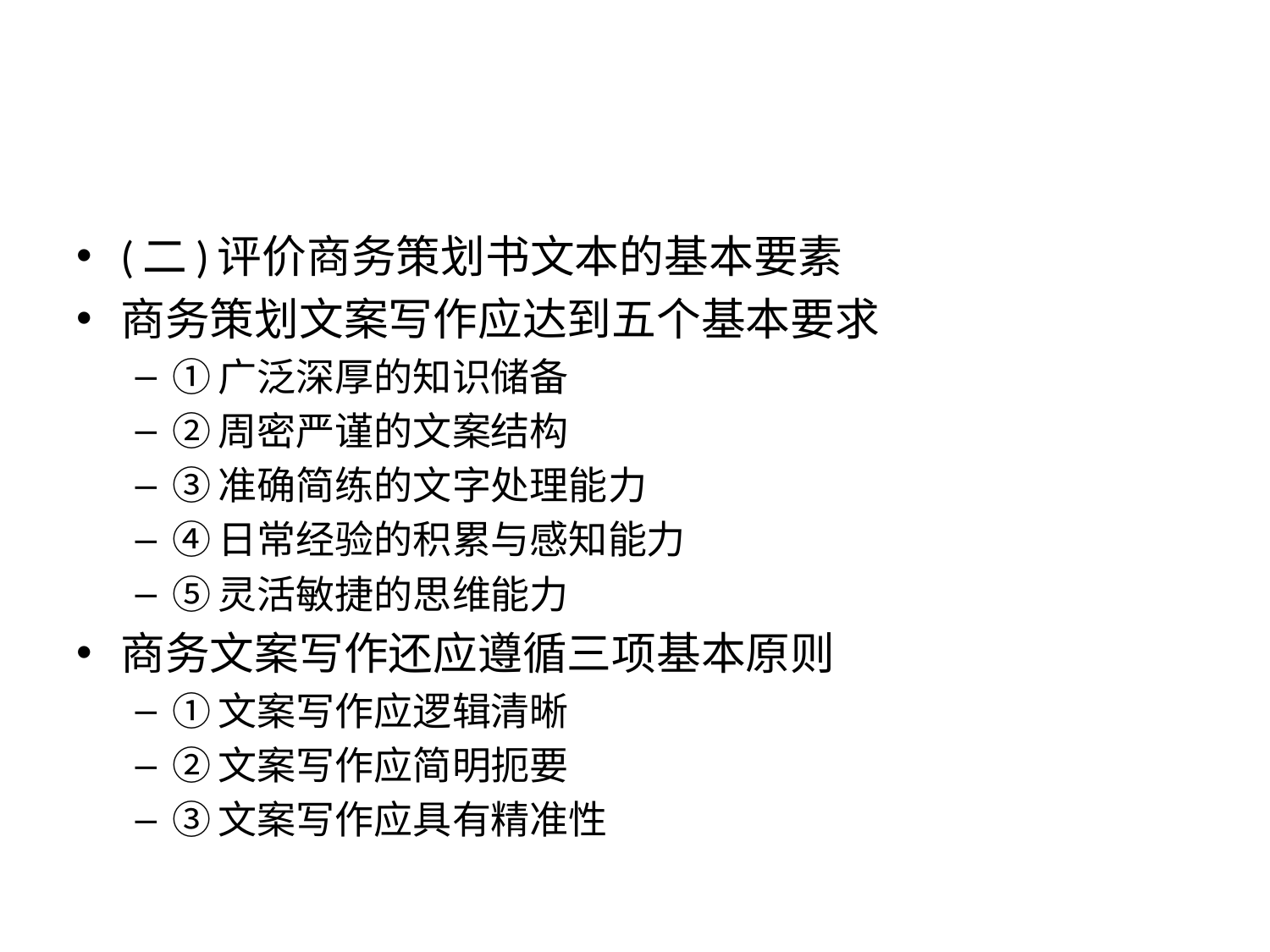

#
(二)评价商务策划书文本的基本要素
商务策划文案写作应达到五个基本要求
①广泛深厚的知识储备
②周密严谨的文案结构
③准确简练的文字处理能力
④日常经验的积累与感知能力
⑤灵活敏捷的思维能力
商务文案写作还应遵循三项基本原则
①文案写作应逻辑清晰
②文案写作应简明扼要
③文案写作应具有精准性